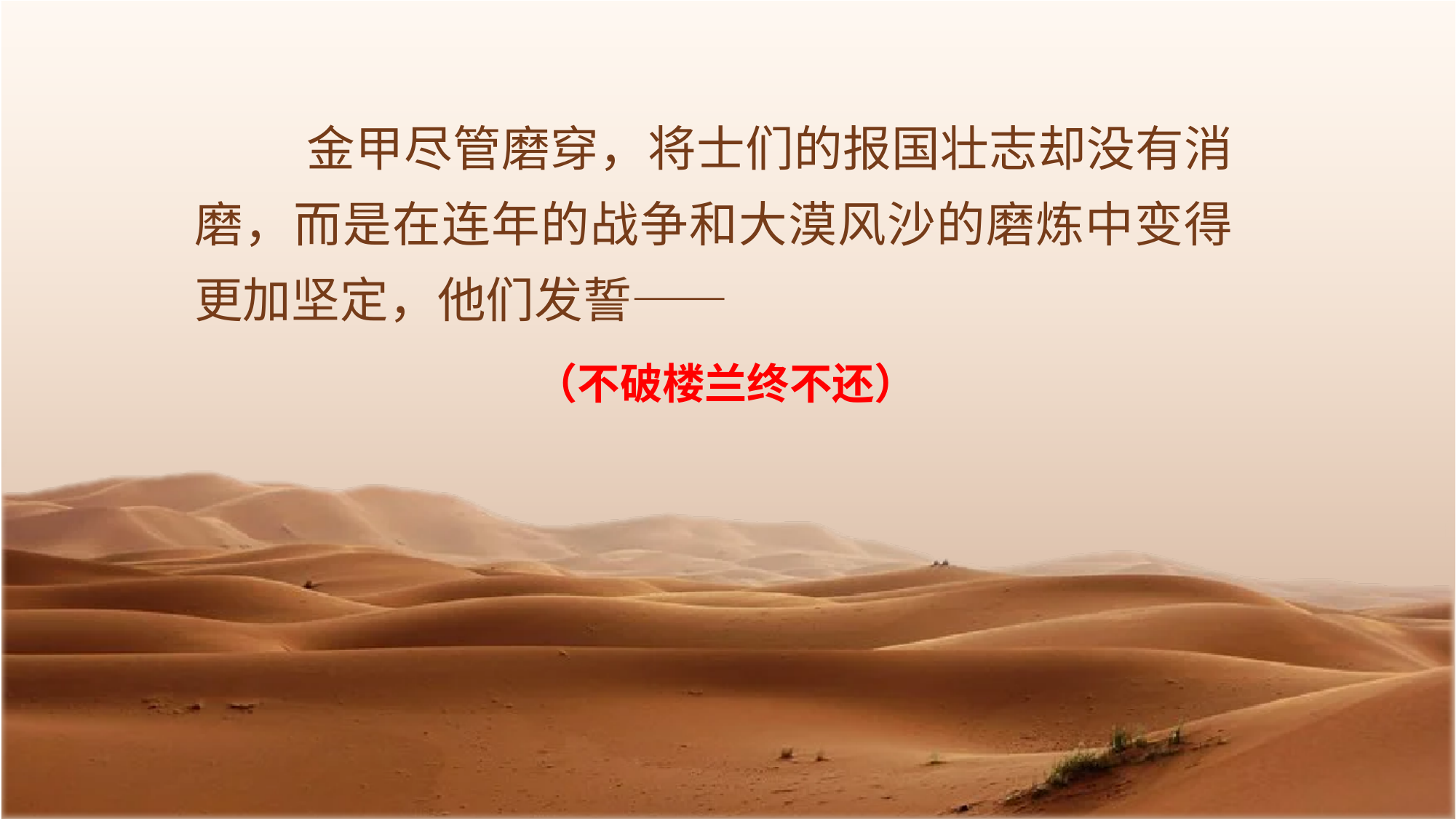

金甲尽管磨穿，将士们的报国壮志却没有消磨，而是在连年的战争和大漠风沙的磨炼中变得更加坚定，他们发誓——
（不破楼兰终不还）